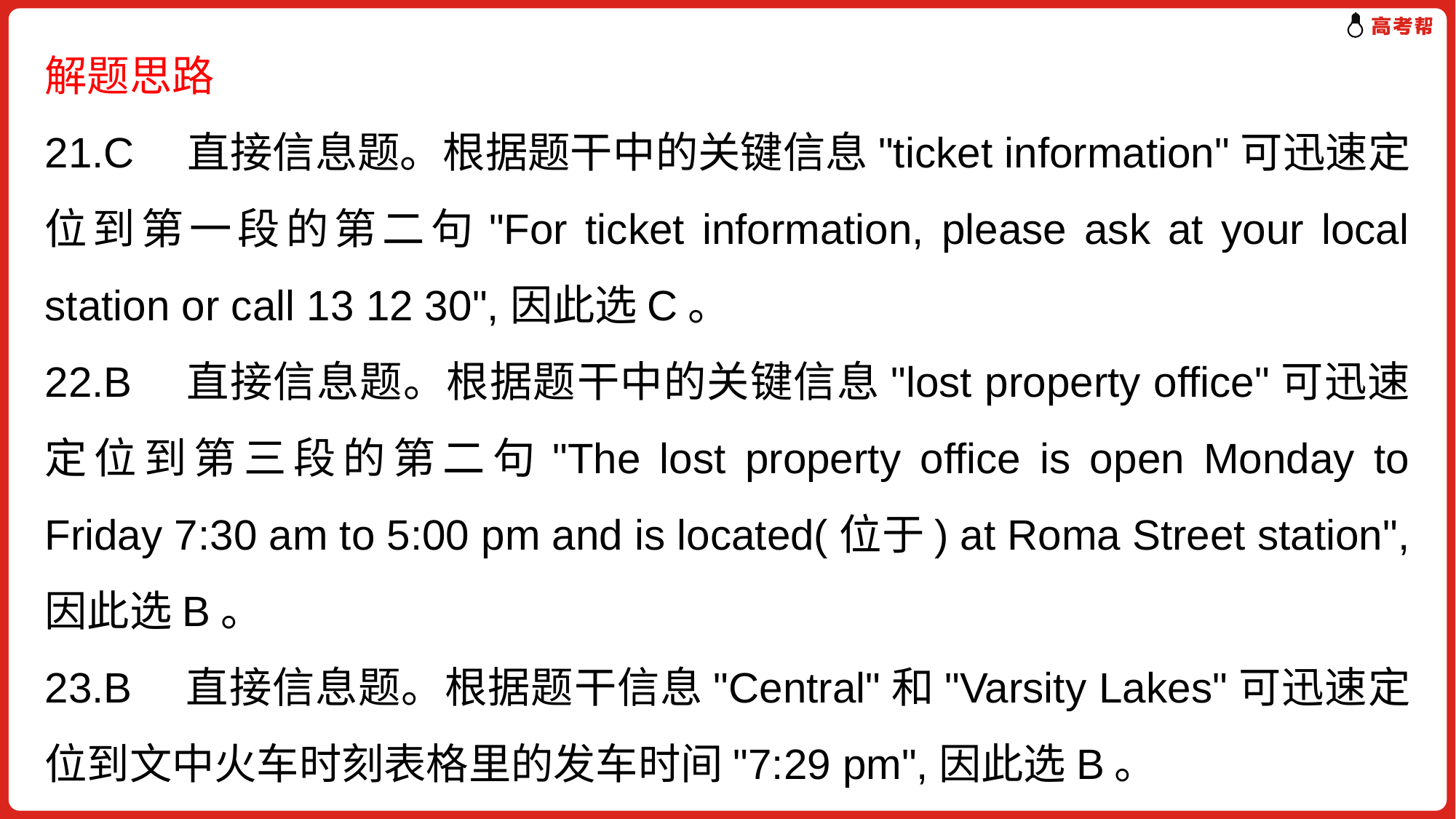

解题思路
21.C　直接信息题。根据题干中的关键信息"ticket information"可迅速定位到第一段的第二句"For ticket information, please ask at your local station or call 13 12 30",因此选C。
22.B　直接信息题。根据题干中的关键信息"lost property office"可迅速定位到第三段的第二句"The lost property office is open Monday to Friday 7:30 am to 5:00 pm and is located(位于) at Roma Street station",因此选B。
23.B　直接信息题。根据题干信息"Central"和"Varsity Lakes"可迅速定位到文中火车时刻表格里的发车时间"7:29 pm",因此选B。